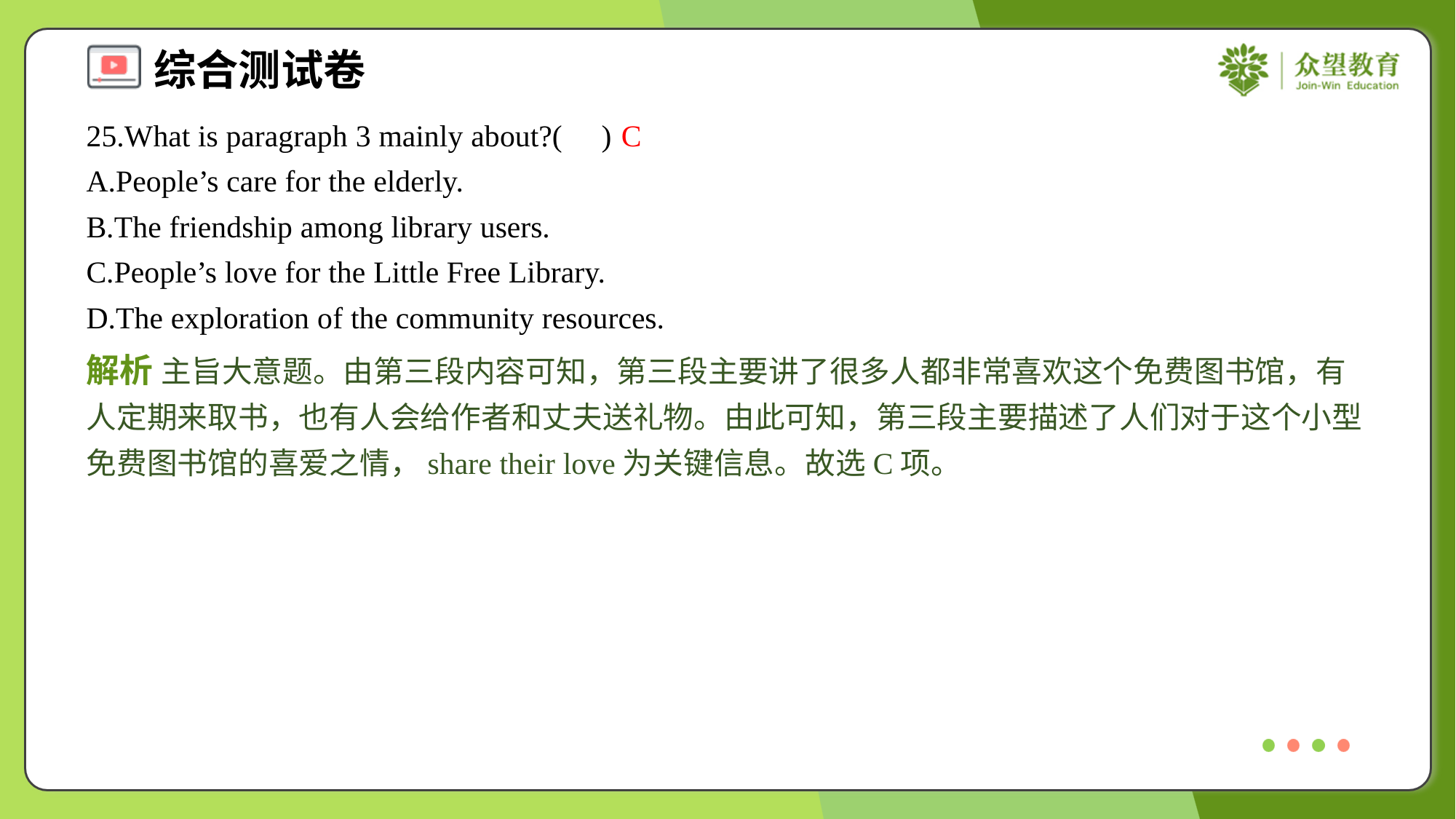

25.What is paragraph 3 mainly about?(     )
C
A.People’s care for the elderly.
B.The friendship among library users.
C.People’s love for the Little Free Library.
D.The exploration of the community resources.
解析 主旨大意题。由第三段内容可知，第三段主要讲了很多人都非常喜欢这个免费图书馆，有人定期来取书，也有人会给作者和丈夫送礼物。由此可知，第三段主要描述了人们对于这个小型免费图书馆的喜爱之情，share their love为关键信息。故选C项。